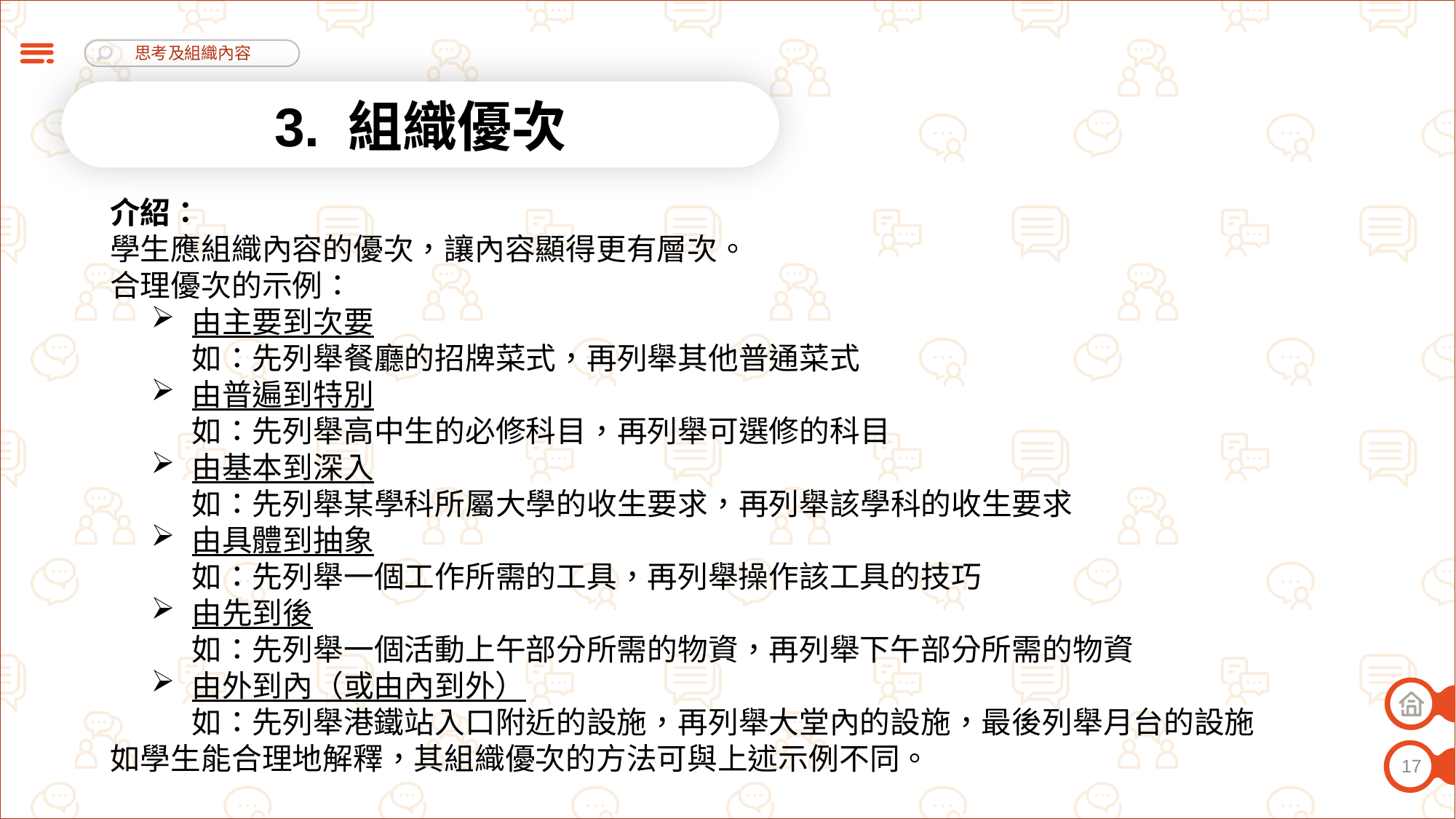

3. 組織優次
介紹：
學生應組織內容的優次，讓內容顯得更有層次。
合理優次的示例：
由主要到次要
如：先列舉餐廳的招牌菜式，再列舉其他普通菜式
由普遍到特別
如：先列舉高中生的必修科目，再列舉可選修的科目
由基本到深入
如：先列舉某學科所屬大學的收生要求，再列舉該學科的收生要求
由具體到抽象
如：先列舉一個工作所需的工具，再列舉操作該工具的技巧
由先到後
如：先列舉一個活動上午部分所需的物資，再列舉下午部分所需的物資
由外到內（或由內到外）
如：先列舉港鐵站入口附近的設施，再列舉大堂內的設施，最後列舉月台的設施
如學生能合理地解釋，其組織優次的方法可與上述示例不同。
17